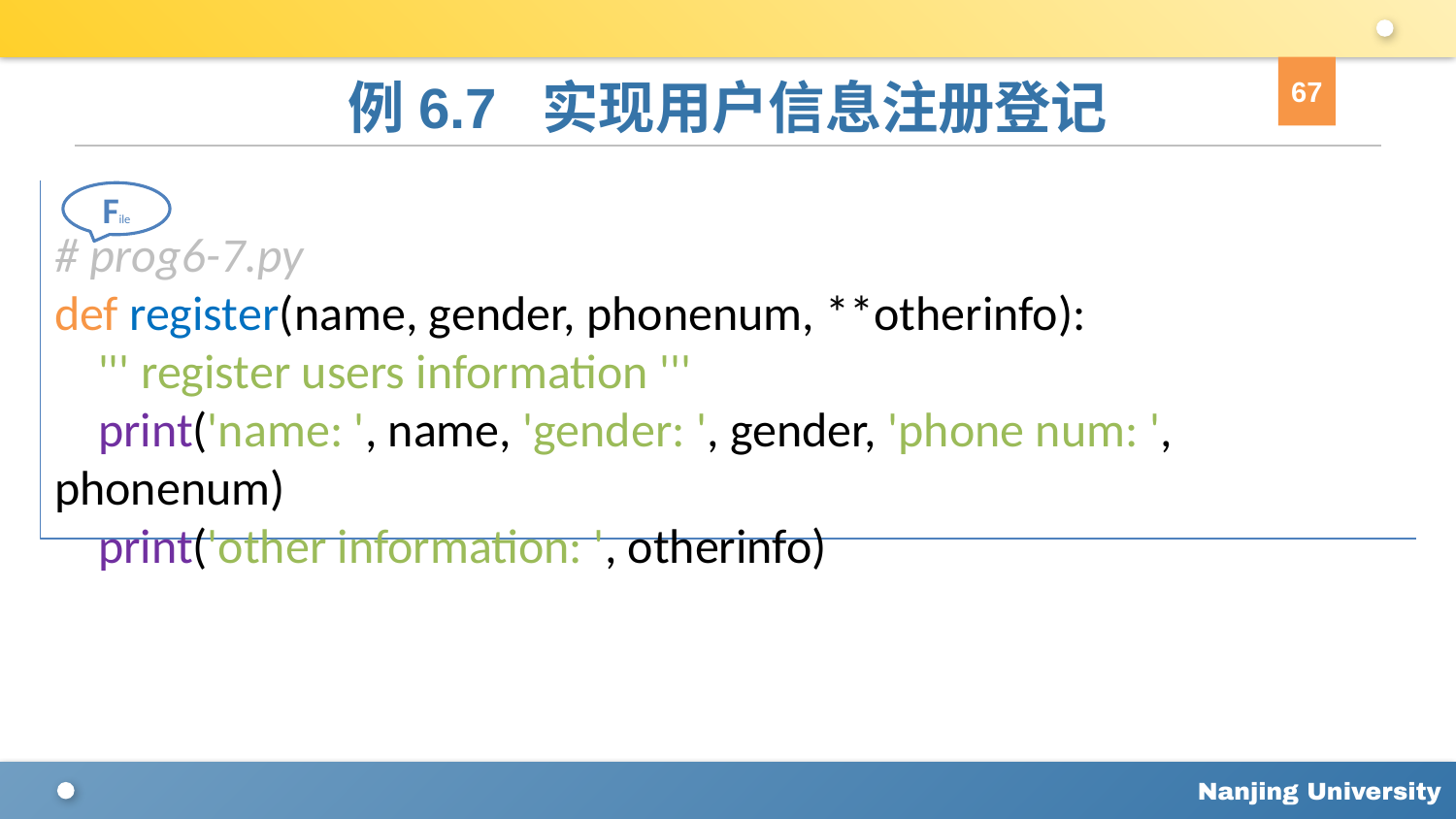

67
# 例6.7  实现用户信息注册登记

# prog6-7.py
def register(name, gender, phonenum, **otherinfo):
    ''' register users information '''
    print('name: ', name, 'gender: ', gender, 'phone num: ', phonenum)
    print('other information: ', otherinfo)
File